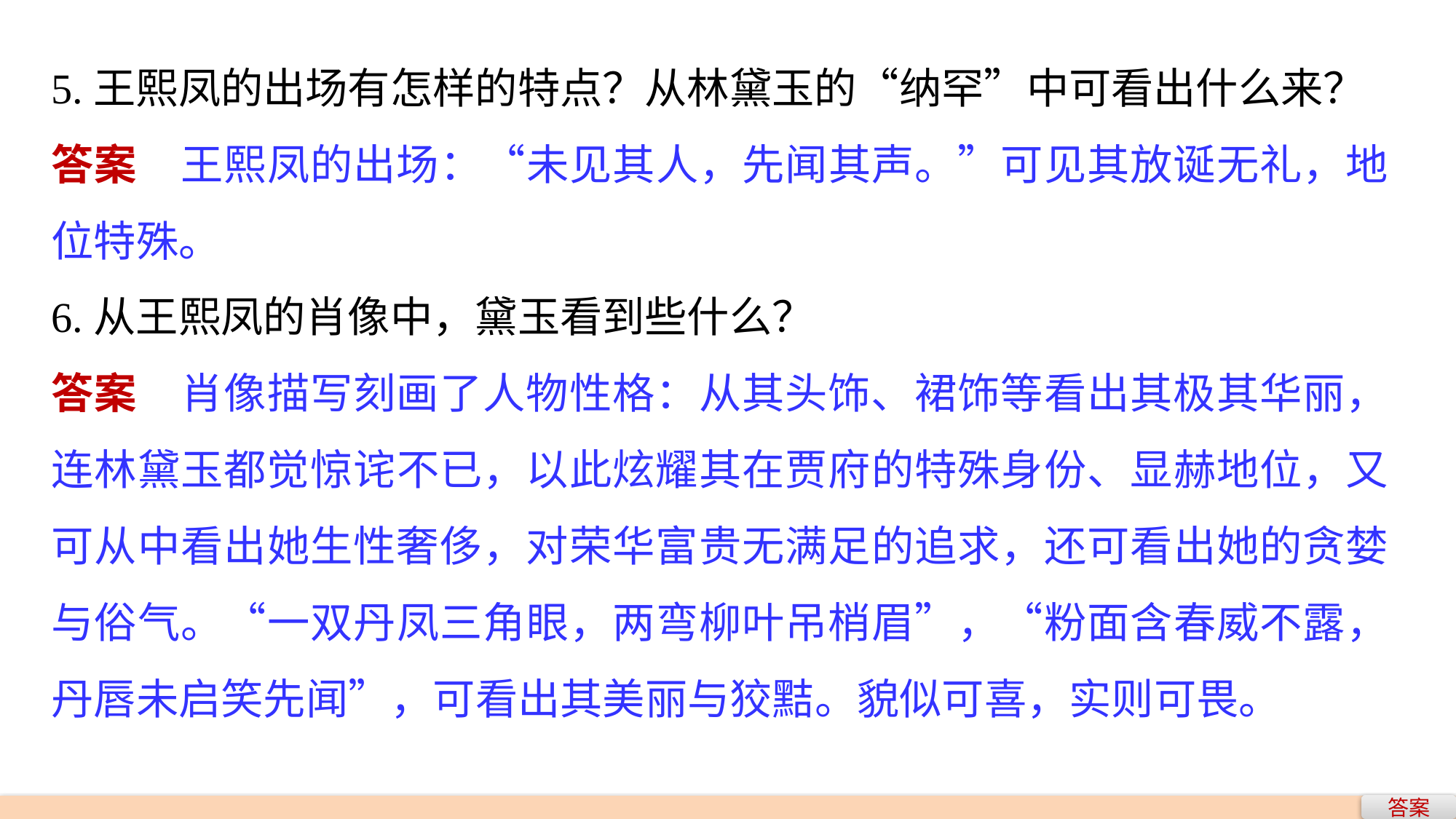

5.王熙凤的出场有怎样的特点？从林黛玉的“纳罕”中可看出什么来？
答案　王熙凤的出场：“未见其人，先闻其声。”可见其放诞无礼，地位特殊。
6.从王熙凤的肖像中，黛玉看到些什么？
答案　肖像描写刻画了人物性格：从其头饰、裙饰等看出其极其华丽，连林黛玉都觉惊诧不已，以此炫耀其在贾府的特殊身份、显赫地位，又可从中看出她生性奢侈，对荣华富贵无满足的追求，还可看出她的贪婪与俗气。“一双丹凤三角眼，两弯柳叶吊梢眉”，“粉面含春威不露，丹唇未启笑先闻”，可看出其美丽与狡黠。貌似可喜，实则可畏。
答案